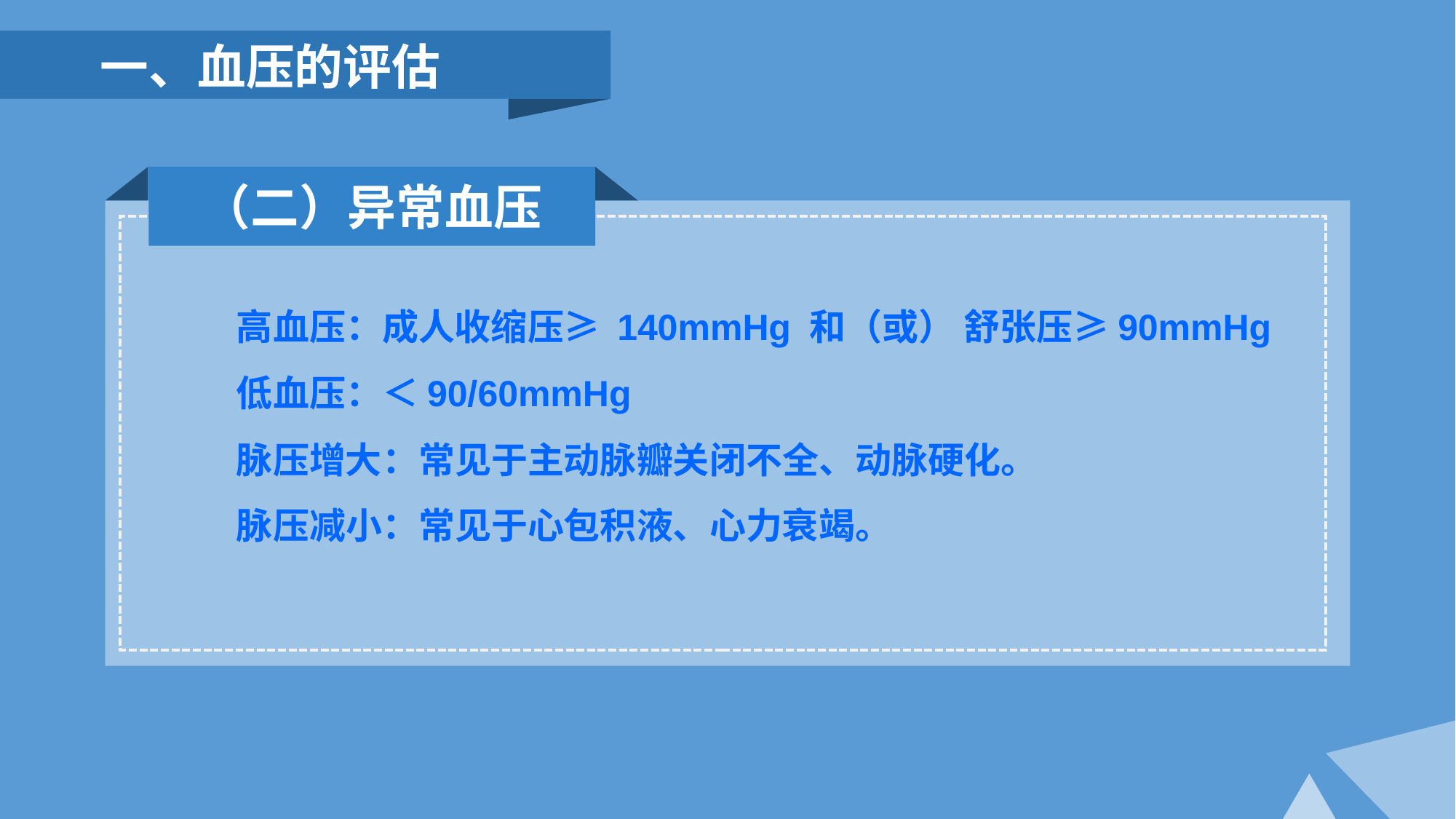

一、血压的评估

（二）异常血压

高血压：成人收缩压≥ 140mmHg 和（或） 舒张压≥90mmHg
低血压：＜90/60mmHg
脉压增大：常见于主动脉瓣关闭不全、动脉硬化。
脉压减小：常见于心包积液、心力衰竭。